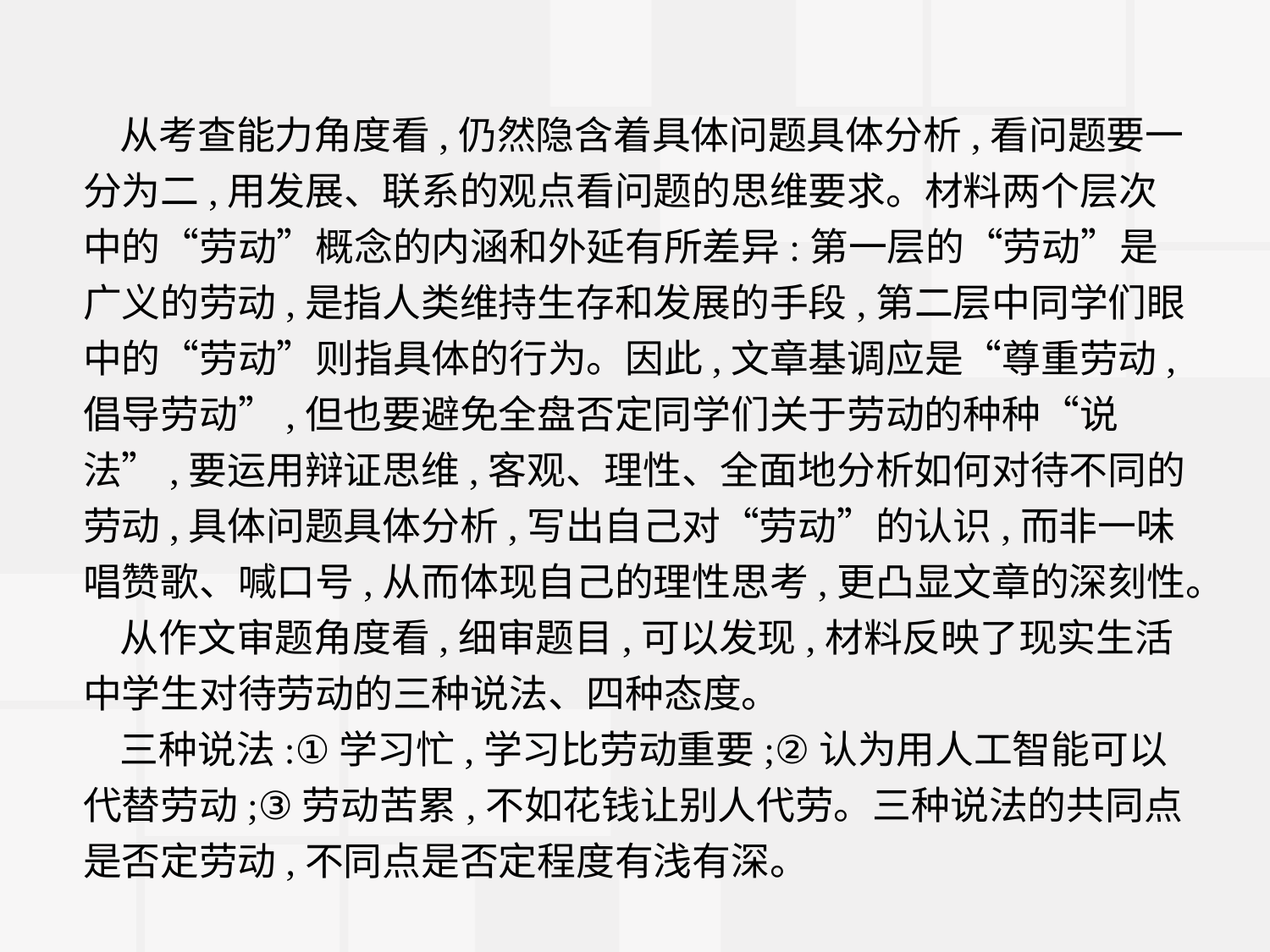

从考查能力角度看,仍然隐含着具体问题具体分析,看问题要一分为二,用发展、联系的观点看问题的思维要求。材料两个层次中的“劳动”概念的内涵和外延有所差异:第一层的“劳动”是广义的劳动,是指人类维持生存和发展的手段,第二层中同学们眼中的“劳动”则指具体的行为。因此,文章基调应是“尊重劳动,倡导劳动”,但也要避免全盘否定同学们关于劳动的种种“说法”,要运用辩证思维,客观、理性、全面地分析如何对待不同的劳动,具体问题具体分析,写出自己对“劳动”的认识,而非一味唱赞歌、喊口号,从而体现自己的理性思考,更凸显文章的深刻性。
从作文审题角度看,细审题目,可以发现,材料反映了现实生活中学生对待劳动的三种说法、四种态度。
三种说法:①学习忙,学习比劳动重要;②认为用人工智能可以代替劳动;③劳动苦累,不如花钱让别人代劳。三种说法的共同点是否定劳动,不同点是否定程度有浅有深。